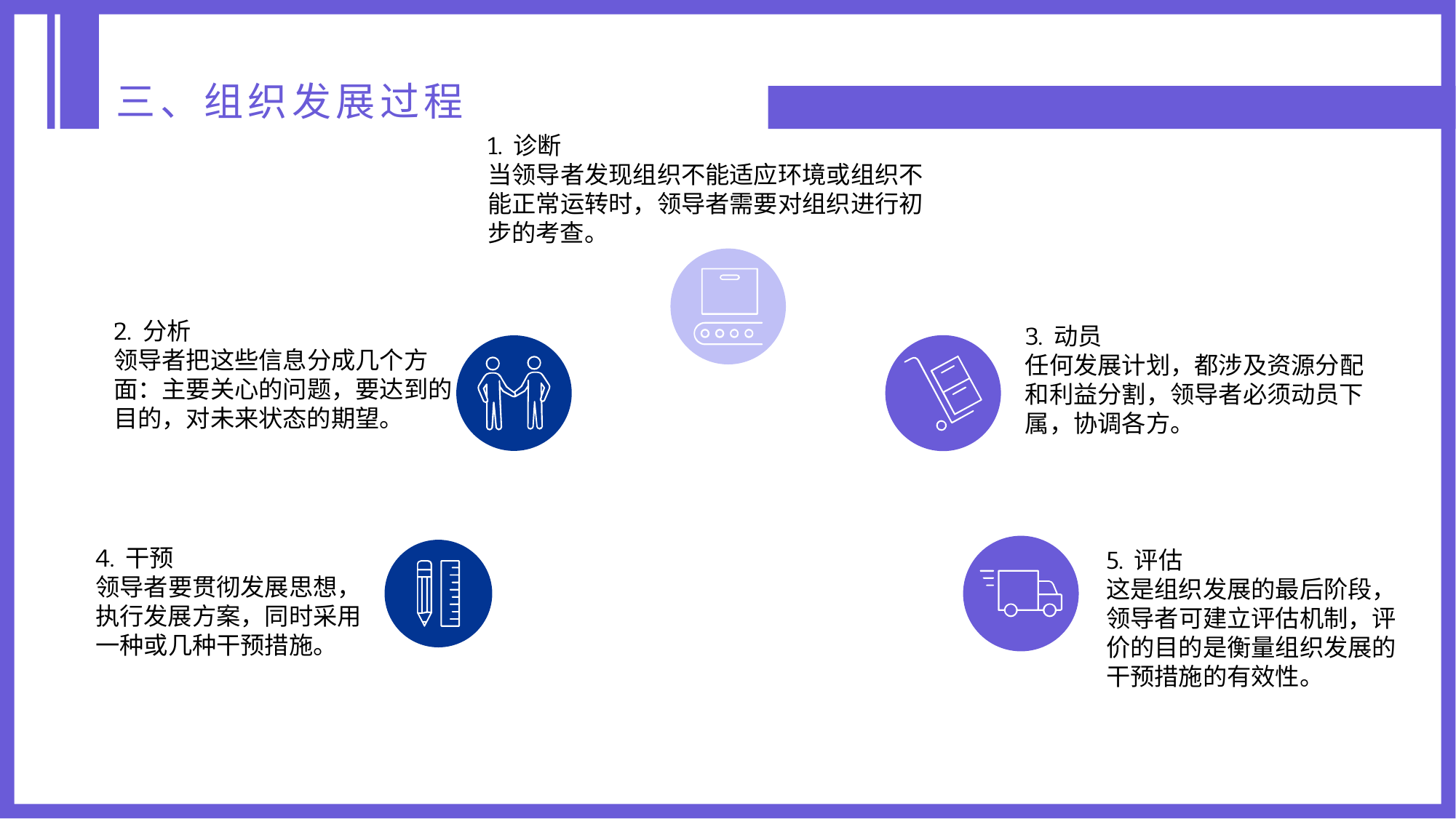

三、组织发展过程
1. 诊断
当领导者发现组织不能适应环境或组织不能正常运转时，领导者需要对组织进行初步的考查。

2. 分析
领导者把这些信息分成几个方面：主要关心的问题，要达到的目的，对未来状态的期望。
3. 动员
任何发展计划，都涉及资源分配和利益分割，领导者必须动员下属，协调各方。

4. 干预
领导者要贯彻发展思想，执行发展方案，同时采用一种或几种干预措施。
5. 评估
这是组织发展的最后阶段，领导者可建立评估机制，评价的目的是衡量组织发展的干预措施的有效性。